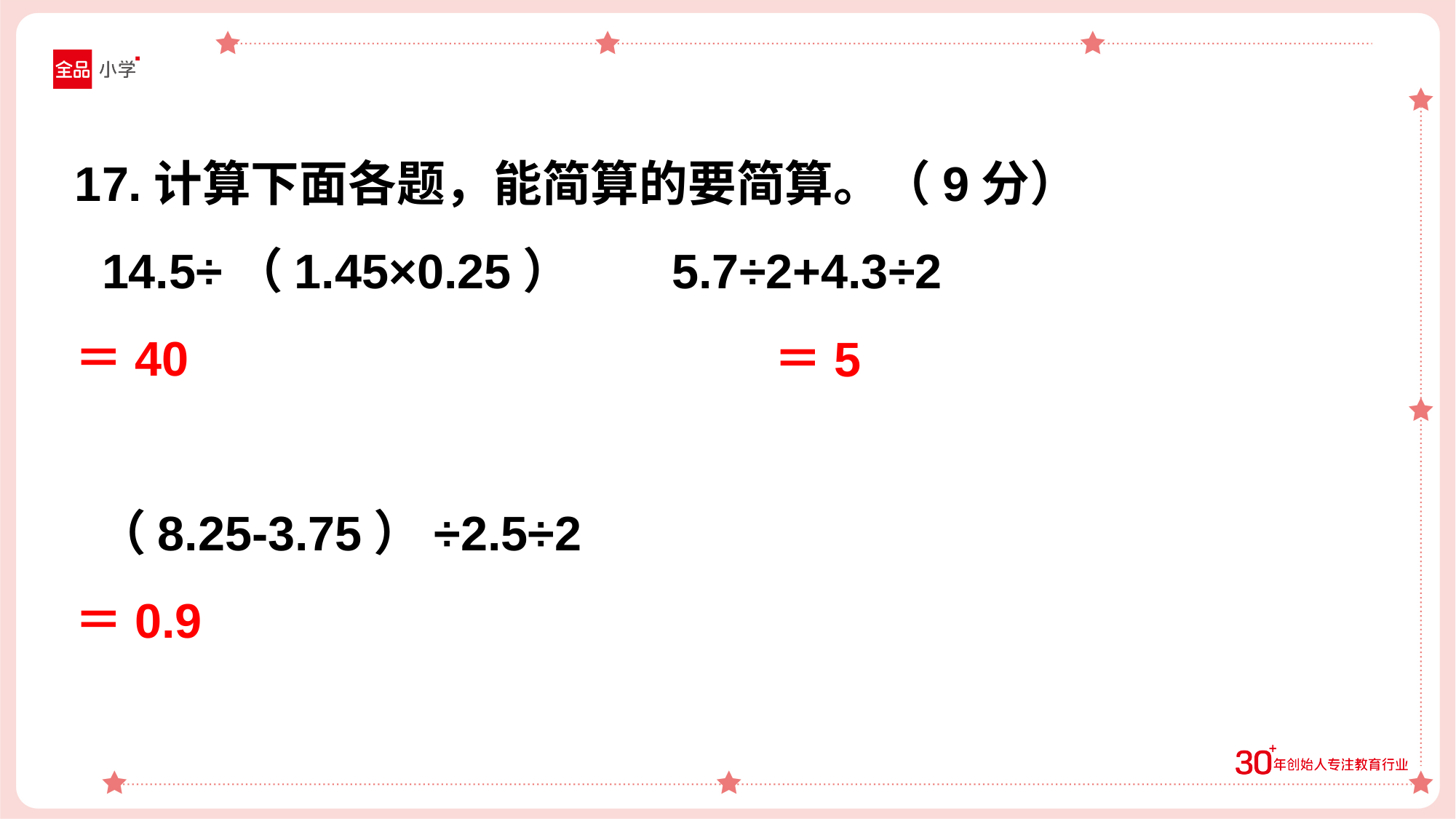

17.计算下面各题，能简算的要简算。（9分）
  14.5÷（1.45×0.25）        5.7÷2+4.3÷2
＝40

 （8.25-3.75）÷2.5÷2
＝0.9
＝5